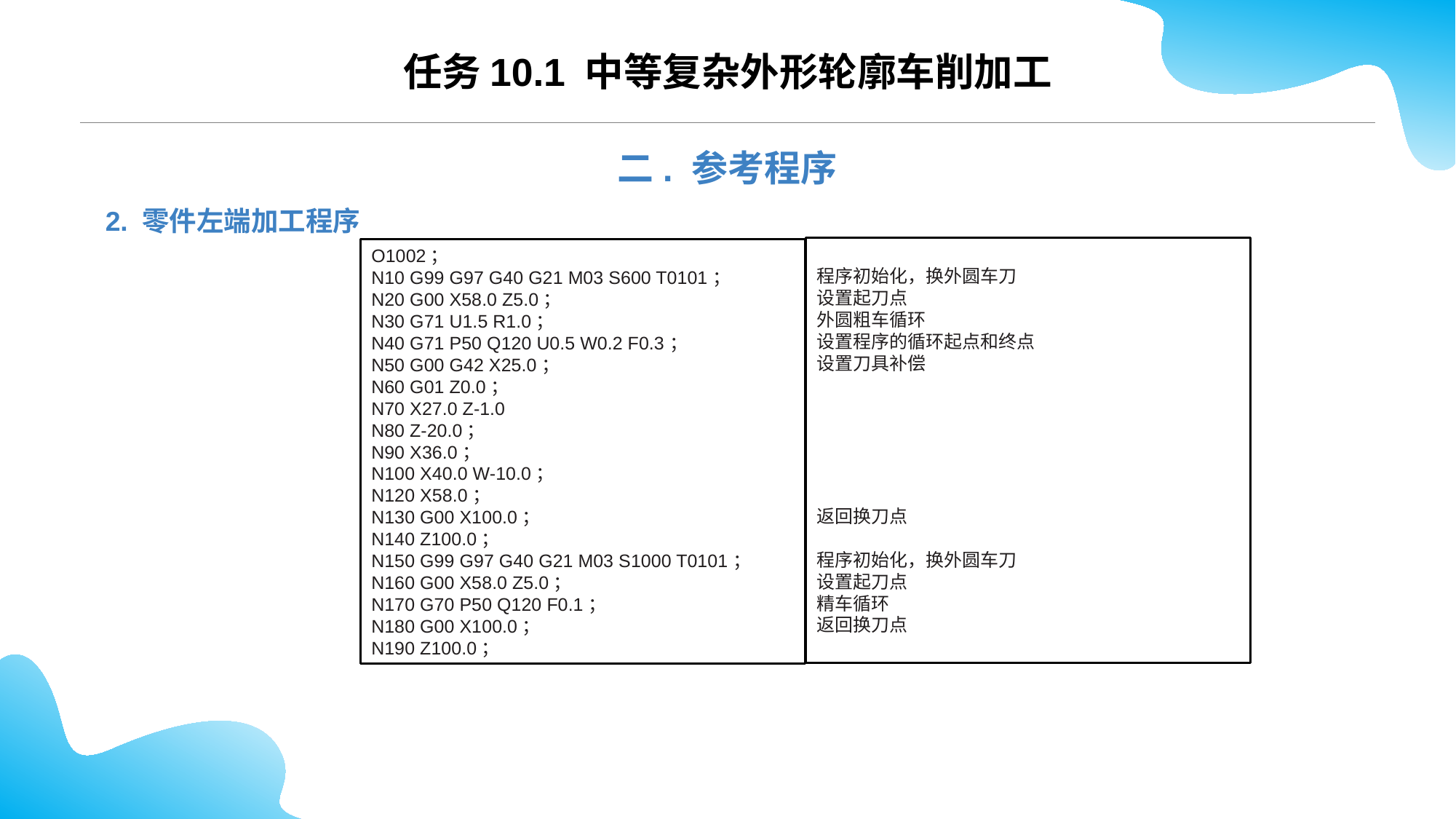

CONTENTS
任务10.1 中等复杂外形轮廓车削加工
二. 参考程序
2. 零件左端加工程序

程序初始化，换外圆车刀
设置起刀点
外圆粗车循环
设置程序的循环起点和终点
设置刀具补偿

返回换刀点

程序初始化，换外圆车刀
设置起刀点
精车循环
返回换刀点

O1002；
N10 G99 G97 G40 G21 M03 S600 T0101；
N20 G00 X58.0 Z5.0；
N30 G71 U1.5 R1.0；
N40 G71 P50 Q120 U0.5 W0.2 F0.3；
N50 G00 G42 X25.0；
N60 G01 Z0.0；
N70 X27.0 Z-1.0
N80 Z-20.0；
N90 X36.0；
N100 X40.0 W-10.0；
N120 X58.0；
N130 G00 X100.0；
N140 Z100.0；
N150 G99 G97 G40 G21 M03 S1000 T0101；
N160 G00 X58.0 Z5.0；
N170 G70 P50 Q120 F0.1；
N180 G00 X100.0；
N190 Z100.0；